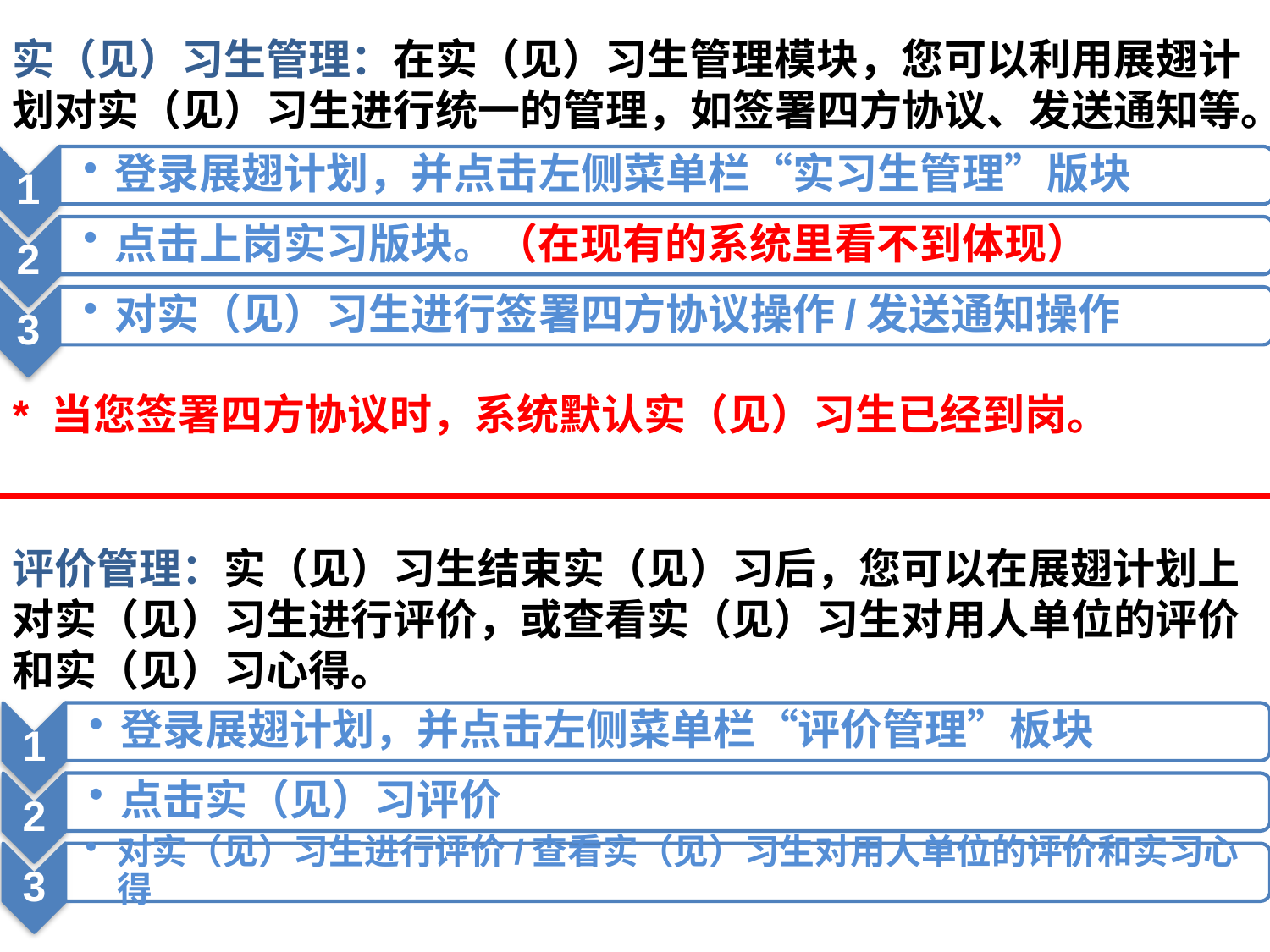

实（见）习生管理：在实（见）习生管理模块，您可以利用展翅计划对实（见）习生进行统一的管理，如签署四方协议、发送通知等。

* 当您签署四方协议时，系统默认实（见）习生已经到岗。
1
登录展翅计划，并点击左侧菜单栏“实习生管理”版块
2
点击上岗实习版块。（在现有的系统里看不到体现）
3
对实（见）习生进行签署四方协议操作/发送通知操作
评价管理：实（见）习生结束实（见）习后，您可以在展翅计划上对实（见）习生进行评价，或查看实（见）习生对用人单位的评价和实（见）习心得。
1
登录展翅计划，并点击左侧菜单栏“评价管理”板块
2
点击实（见）习评价
3
对实（见）习生进行评价/查看实（见）习生对用人单位的评价和实习心得